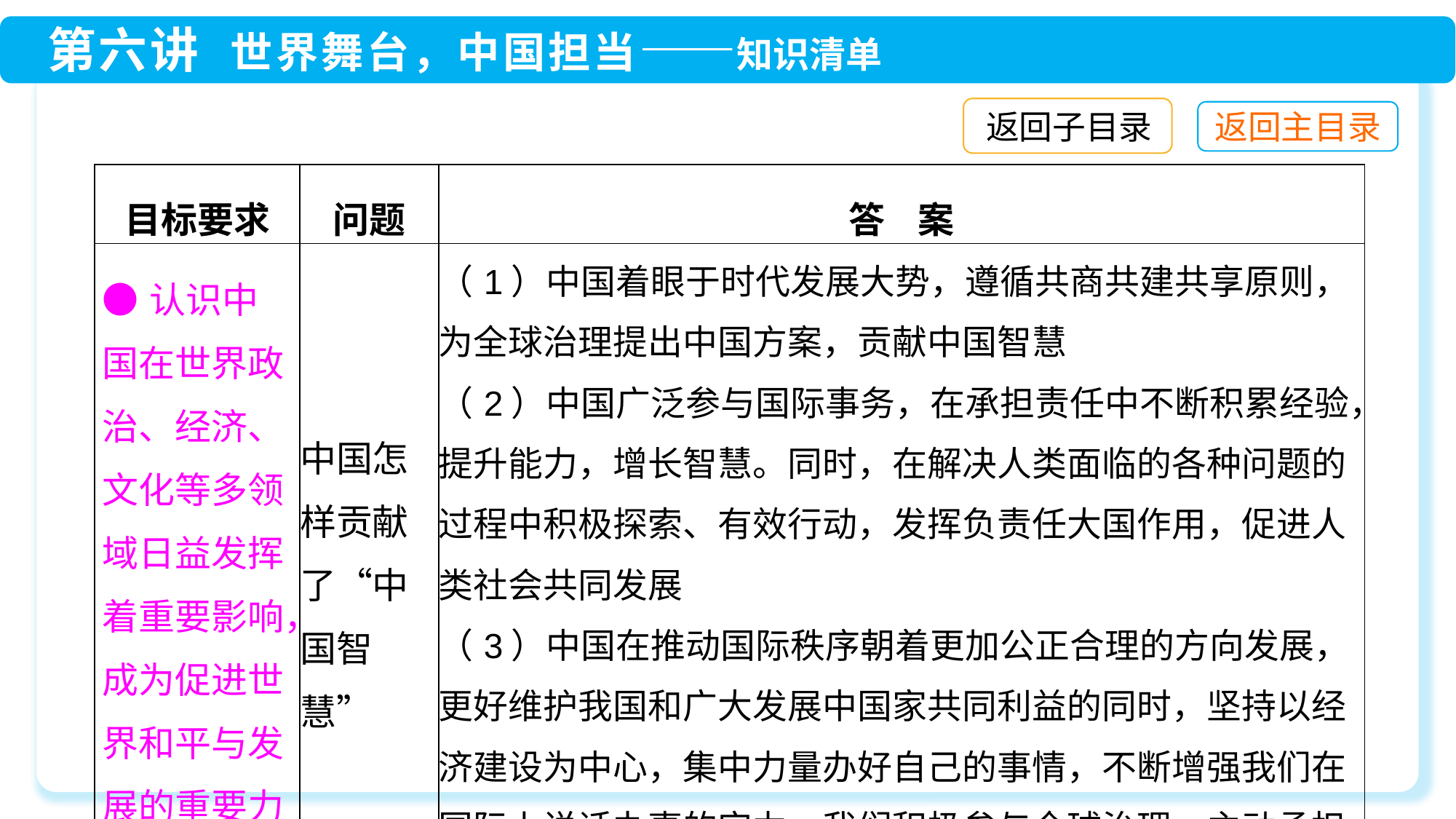

返回子目录
| 目标要求 | 问题 | 答 案 |
| --- | --- | --- |
| ●认识中国在世界政治、经济、文化等多领域日益发挥着重要影响，成为促进世界和平与发展的重要力量 | 中国怎样贡献了“中国智慧” | （1）中国着眼于时代发展大势，遵循共商共建共享原则，为全球治理提出中国方案，贡献中国智慧 （2）中国广泛参与国际事务，在承担责任中不断积累经验，提升能力，增长智慧。同时，在解决人类面临的各种问题的过程中积极探索、有效行动，发挥负责任大国作用，促进人类社会共同发展 （3）中国在推动国际秩序朝着更加公正合理的方向发展，更好维护我国和广大发展中国家共同利益的同时，坚持以经济建设为中心，集中力量办好自己的事情，不断增强我们在国际上说话办事的实力。我们积极参与全球治理，主动承担国际责任，既尽力而为，又量力而行 |